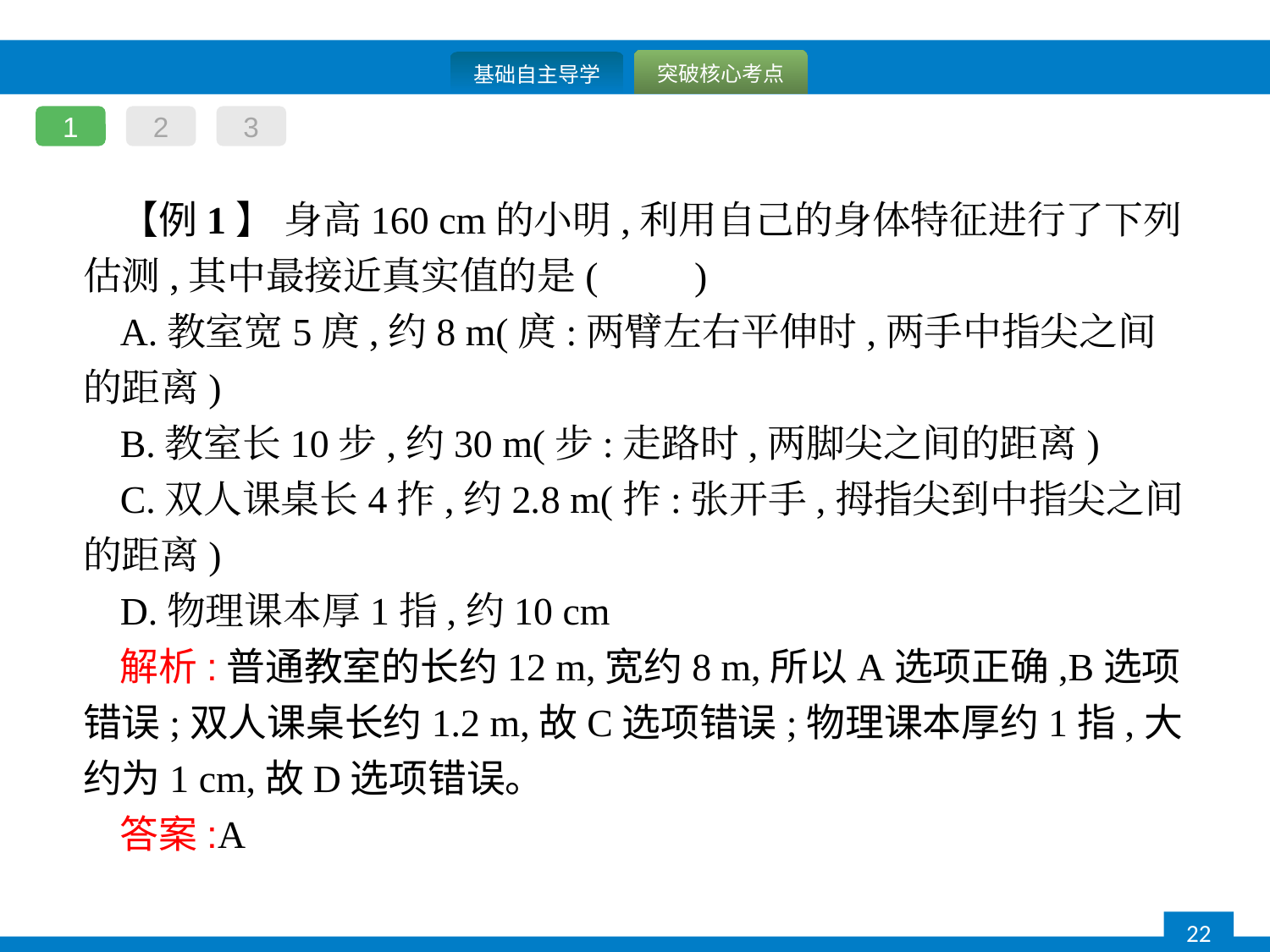

1
2
3
【例1】 身高160 cm的小明,利用自己的身体特征进行了下列估测,其中最接近真实值的是(　　)
A.教室宽5庹,约8 m(庹:两臂左右平伸时,两手中指尖之间的距离)
B.教室长10步,约30 m(步:走路时,两脚尖之间的距离)
C.双人课桌长4拃,约2.8 m(拃:张开手,拇指尖到中指尖之间的距离)
D.物理课本厚1指,约10 cm
解析:普通教室的长约12 m,宽约8 m,所以A选项正确,B选项错误;双人课桌长约1.2 m,故C选项错误;物理课本厚约1指,大约为1 cm,故D选项错误。
答案:A